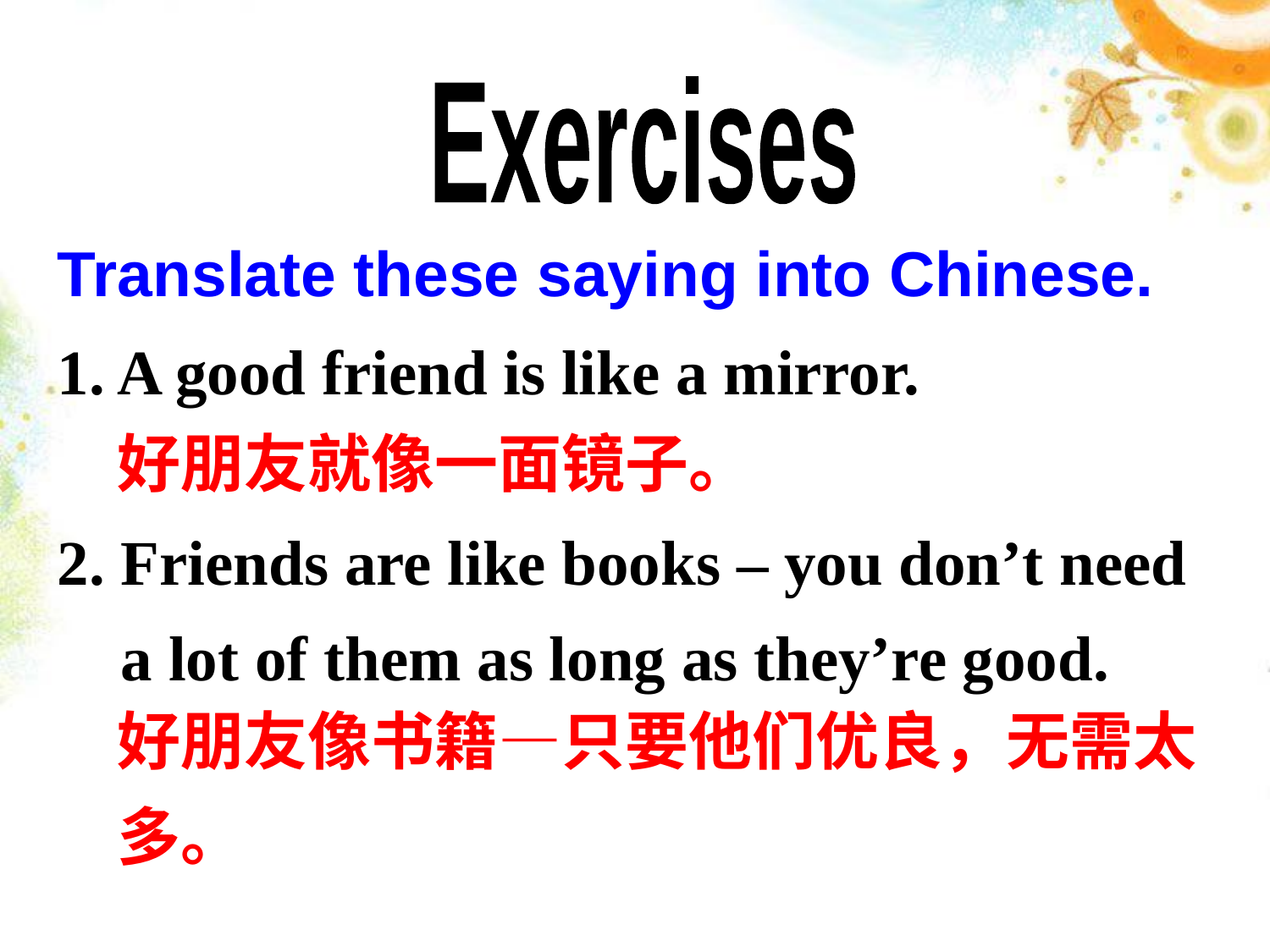

Exercises
Translate these saying into Chinese.
1. A good friend is like a mirror.

2. Friends are like books – you don’t need
    a lot of them as long as they’re good.

好朋友就像一面镜子。
好朋友像书籍—只要他们优良，无需太多。